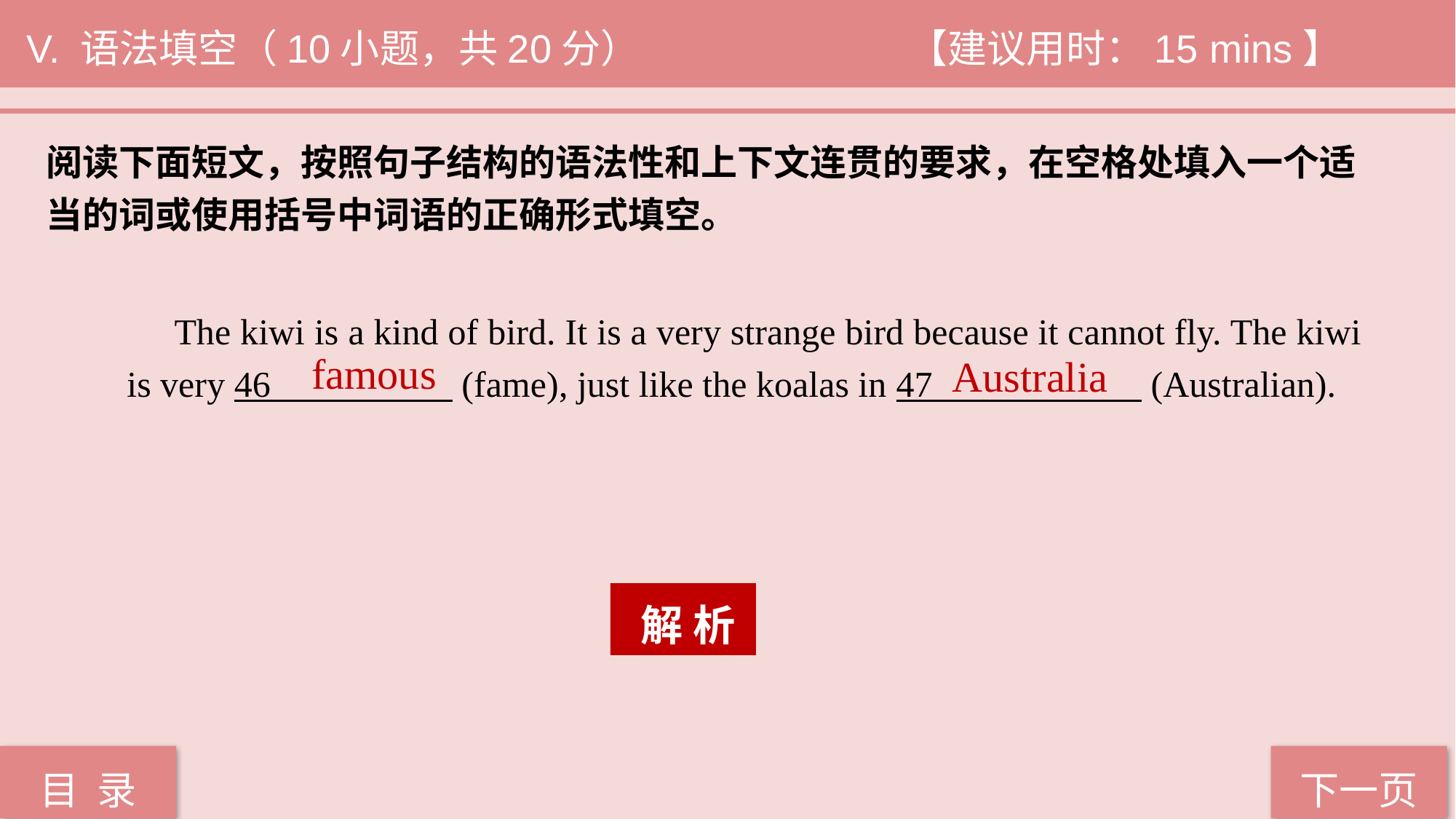

V. 语法填空（10小题，共20分） 			 【建议用时：15 mins】
阅读下面短文，按照句子结构的语法性和上下文连贯的要求，在空格处填入一个适
当的词或使用括号中词语的正确形式填空。
     The kiwi is a kind of bird. It is a very strange bird because it cannot fly. The kiwi is very 46                     (fame), just like the koalas in 47                        (Australian).
famous
Australia
 解 析